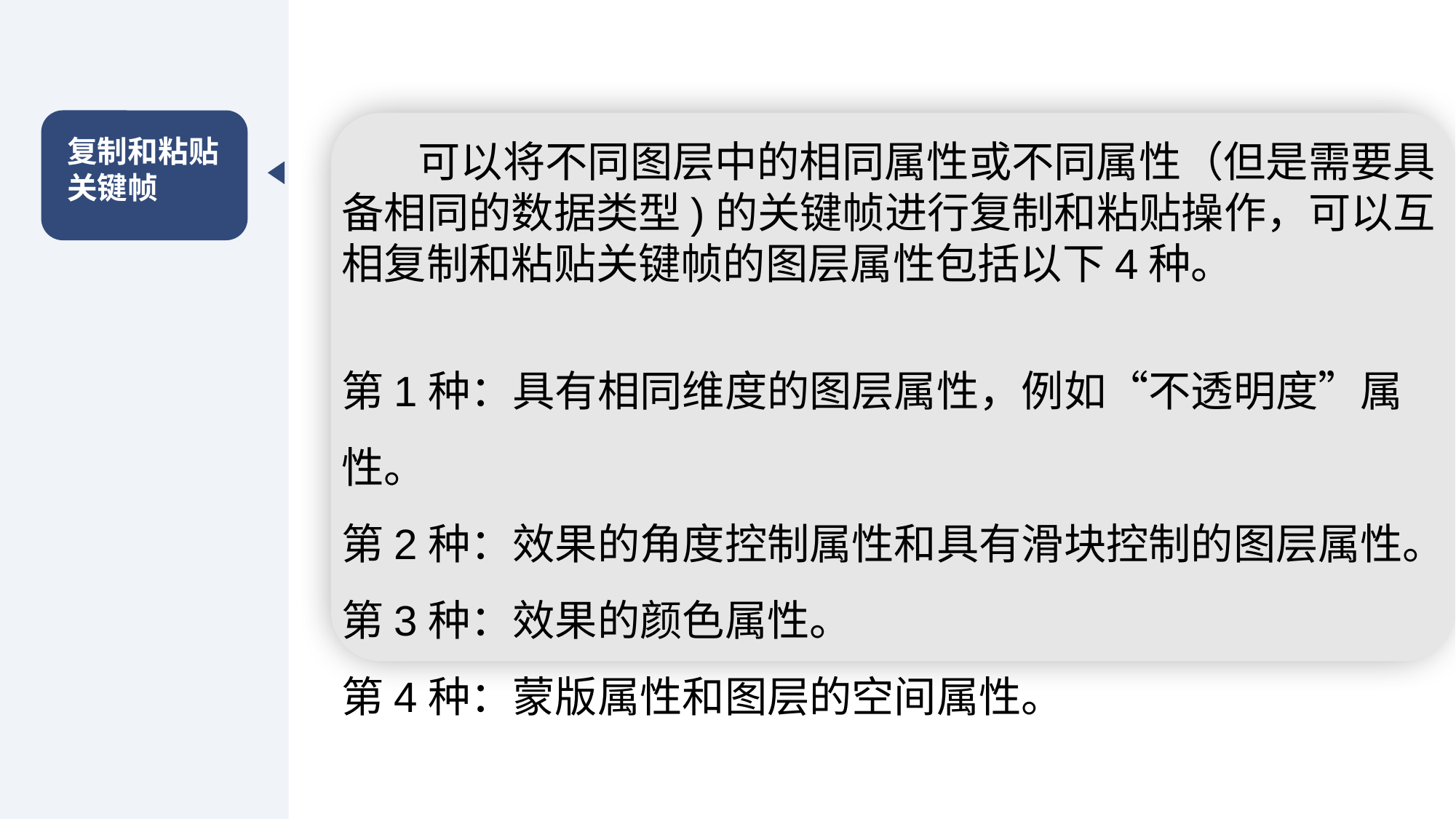

复制和粘贴关键帧

       可以将不同图层中的相同属性或不同属性（但是需要具备相同的数据类型)的关键帧进行复制和粘贴操作，可以互相复制和粘贴关键帧的图层属性包括以下4种。

第1种：具有相同维度的图层属性，例如“不透明度”属性。
第2种：效果的角度控制属性和具有滑块控制的图层属性。
第3种：效果的颜色属性。
第4种：蒙版属性和图层的空间属性。